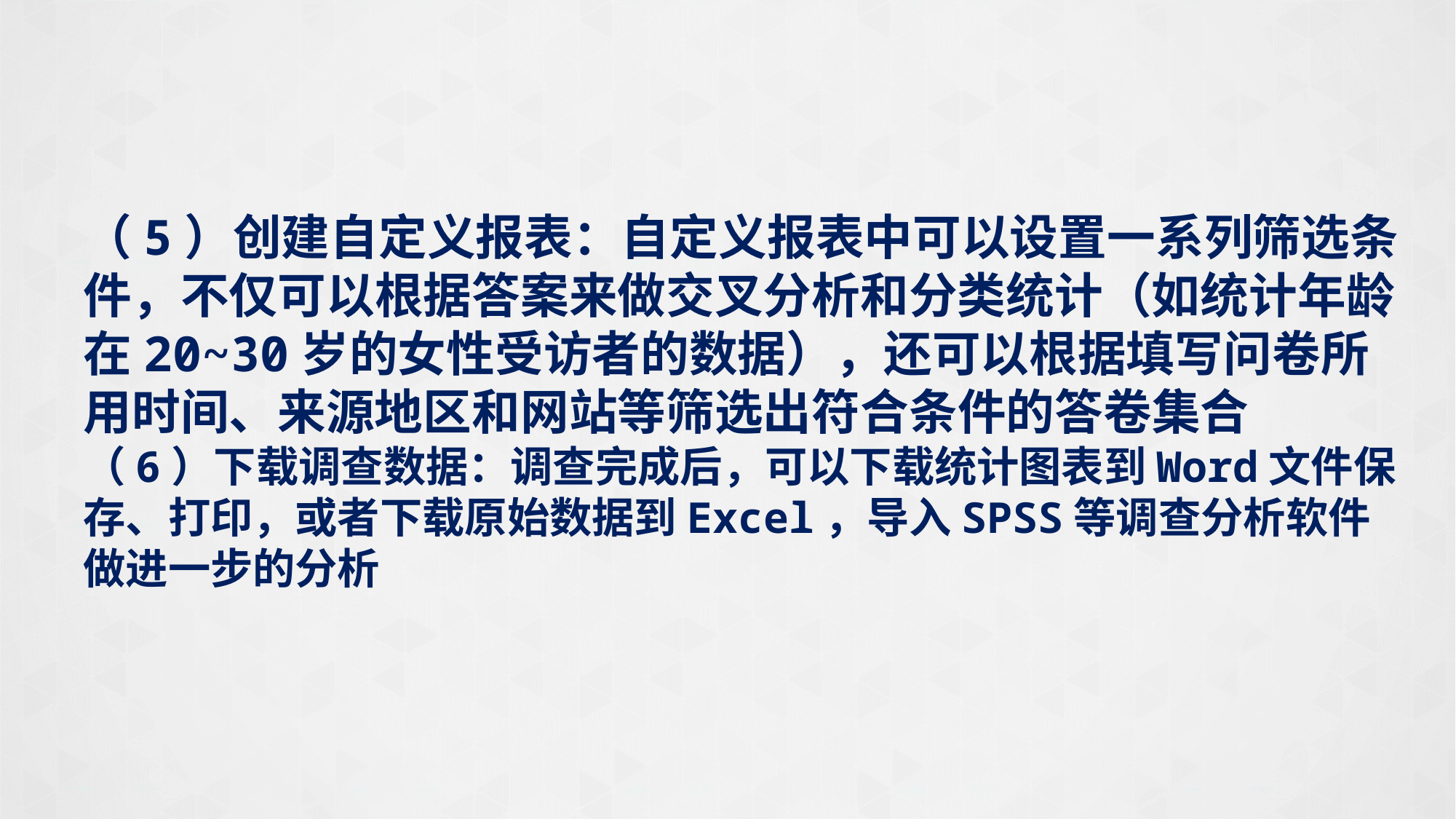

（5）创建自定义报表：自定义报表中可以设置一系列筛选条件，不仅可以根据答案来做交叉分析和分类统计（如统计年龄在20~30岁的女性受访者的数据），还可以根据填写问卷所用时间、来源地区和网站等筛选出符合条件的答卷集合
（6）下载调查数据：调查完成后，可以下载统计图表到Word文件保存、打印，或者下载原始数据到Excel，导入SPSS等调查分析软件做进一步的分析